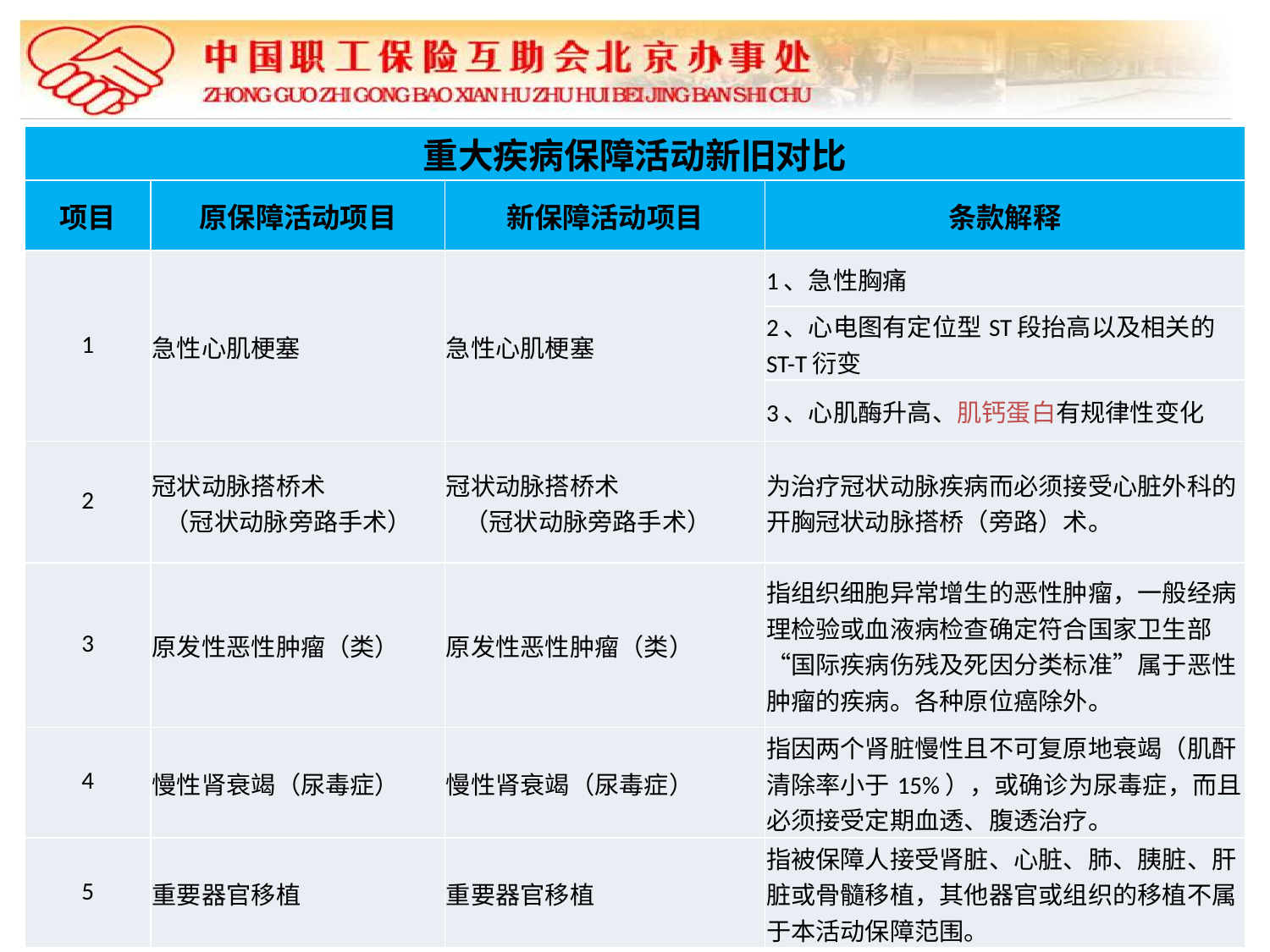

| 重大疾病保障活动新旧对比 |  |  |  |
| --- | --- | --- | --- |
| 项目 | 原保障活动项目 | 新保障活动项目 | 条款解释 |
| 1 | 急性心肌梗塞 | 急性心肌梗塞 | 1、急性胸痛 |
|  |  |  | 2、心电图有定位型ST段抬高以及相关的ST-T衍变 |
|  |  |  | 3、心肌酶升高、肌钙蛋白有规律性变化 |
| 2 | 冠状动脉搭桥术 （冠状动脉旁路手术） | 冠状动脉搭桥术 （冠状动脉旁路手术） | 为治疗冠状动脉疾病而必须接受心脏外科的开胸冠状动脉搭桥（旁路）术。 |
| 3 | 原发性恶性肿瘤（类） | 原发性恶性肿瘤（类） | 指组织细胞异常增生的恶性肿瘤，一般经病理检验或血液病检查确定符合国家卫生部“国际疾病伤残及死因分类标准”属于恶性肿瘤的疾病。各种原位癌除外。 |
| 4 | 慢性肾衰竭（尿毒症） | 慢性肾衰竭（尿毒症） | 指因两个肾脏慢性且不可复原地衰竭（肌酐清除率小于15%），或确诊为尿毒症，而且必须接受定期血透、腹透治疗。 |
| 5 | 重要器官移植 | 重要器官移植 | 指被保障人接受肾脏、心脏、肺、胰脏、肝脏或骨髓移植，其他器官或组织的移植不属于本活动保障范围。 |